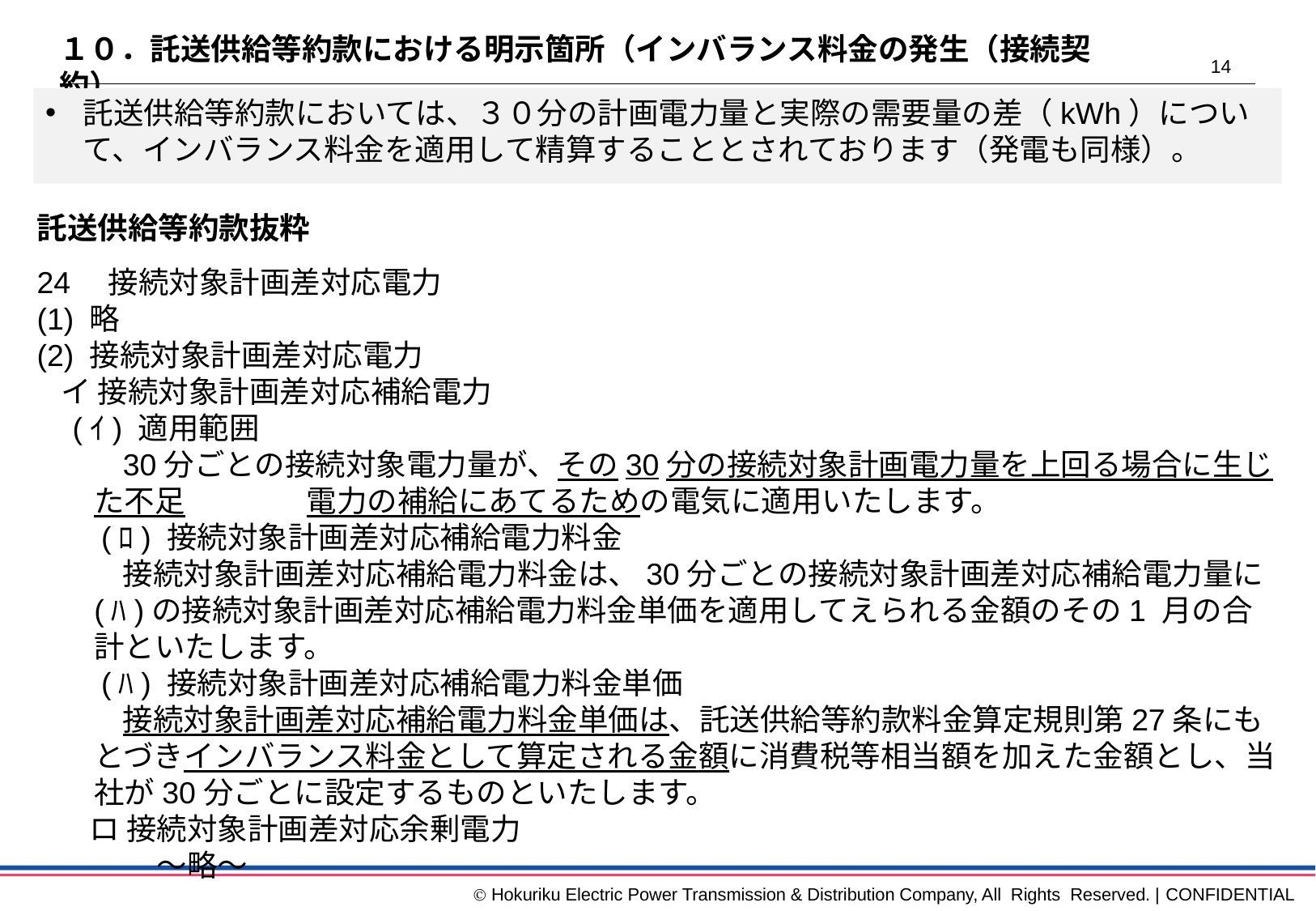

１０．託送供給等約款における明示箇所（インバランス料金の発生（接続契約）
14
託送供給等約款においては、３０分の計画電力量と実際の需要量の差（kWh）について、インバランス料金を適用して精算することとされております（発電も同様）。
託送供給等約款抜粋
24　接続対象計画差対応電力
(1) 略
(2) 接続対象計画差対応電力
イ 接続対象計画差対応補給電力
(ｲ) 適用範囲
30分ごとの接続対象電力量が、その30分の接続対象計画電力量を上回る場合に生じた不足　　　　電力の補給にあてるための電気に適用いたします。
(ﾛ) 接続対象計画差対応補給電力料金
接続対象計画差対応補給電力料金は、30分ごとの接続対象計画差対応補給電力量に(ﾊ)の接続対象計画差対応補給電力料金単価を適用してえられる金額のその1 月の合計といたします。
(ﾊ) 接続対象計画差対応補給電力料金単価
接続対象計画差対応補給電力料金単価は、託送供給等約款料金算定規則第27条にもとづきインバランス料金として算定される金額に消費税等相当額を加えた金額とし、当社が30分ごとに設定するものといたします。
ロ 接続対象計画差対応余剰電力
　　　～略～